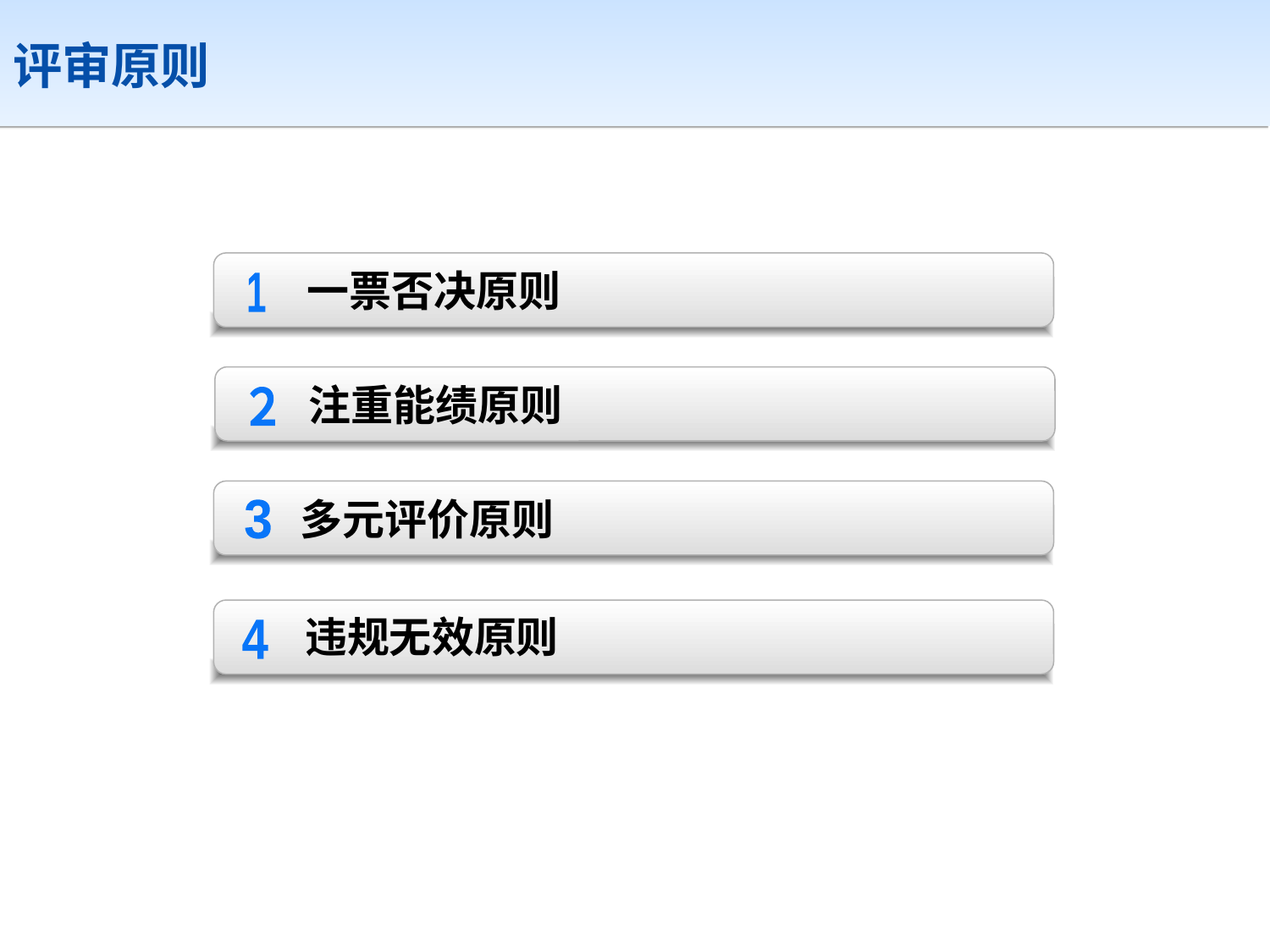

评审原则

一票否决原则
1

单击添加目录内容2
注重能绩原则
2
２

多元评价原则
3

违规无效原则

4